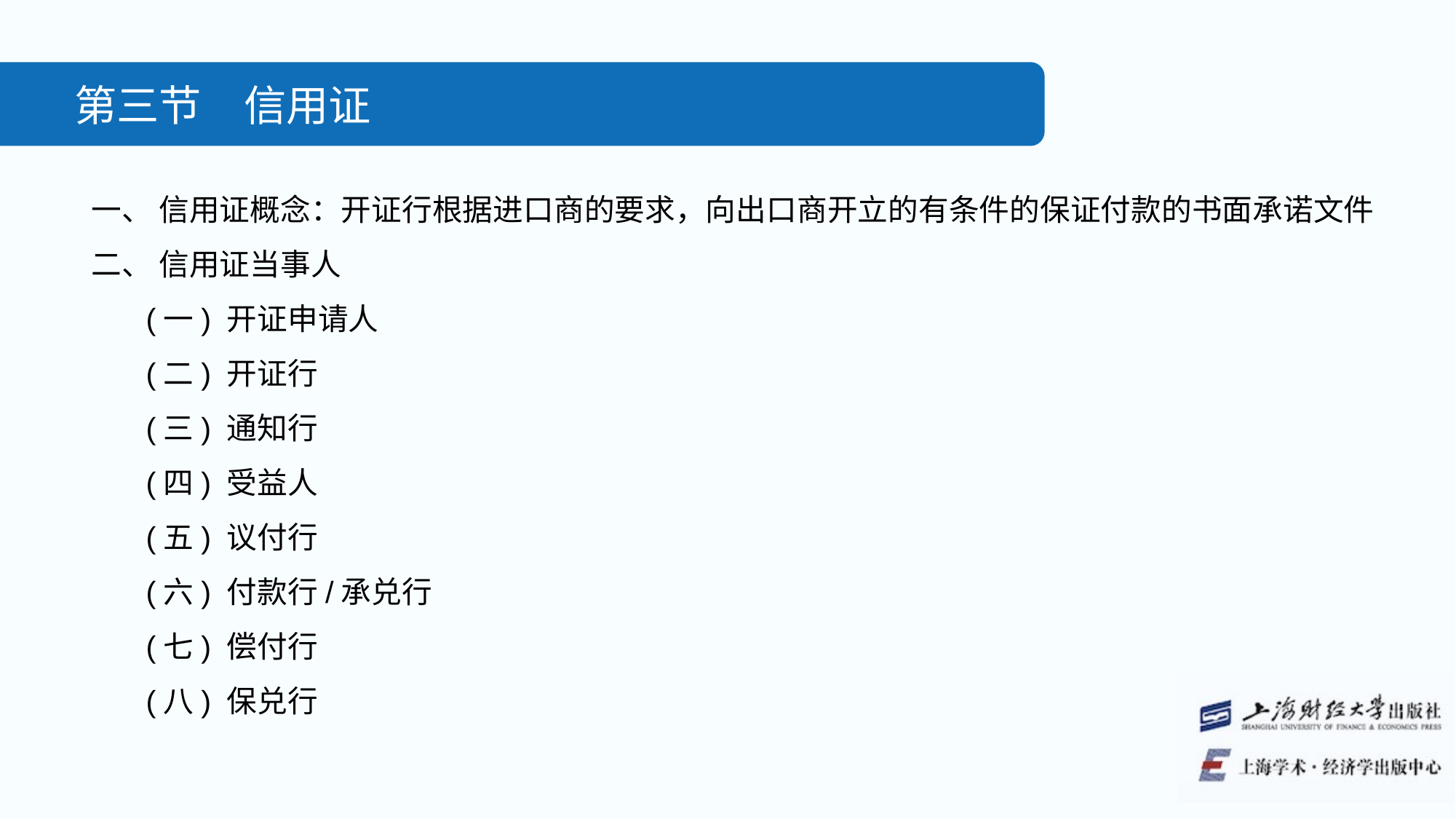

第三节　信用证
一、 信用证概念：开证行根据进口商的要求，向出口商开立的有条件的保证付款的书面承诺文件
二、 信用证当事人
(一) 开证申请人
(二) 开证行
(三) 通知行
(四) 受益人
(五) 议付行
(六) 付款行/承兑行
(七) 偿付行
(八) 保兑行